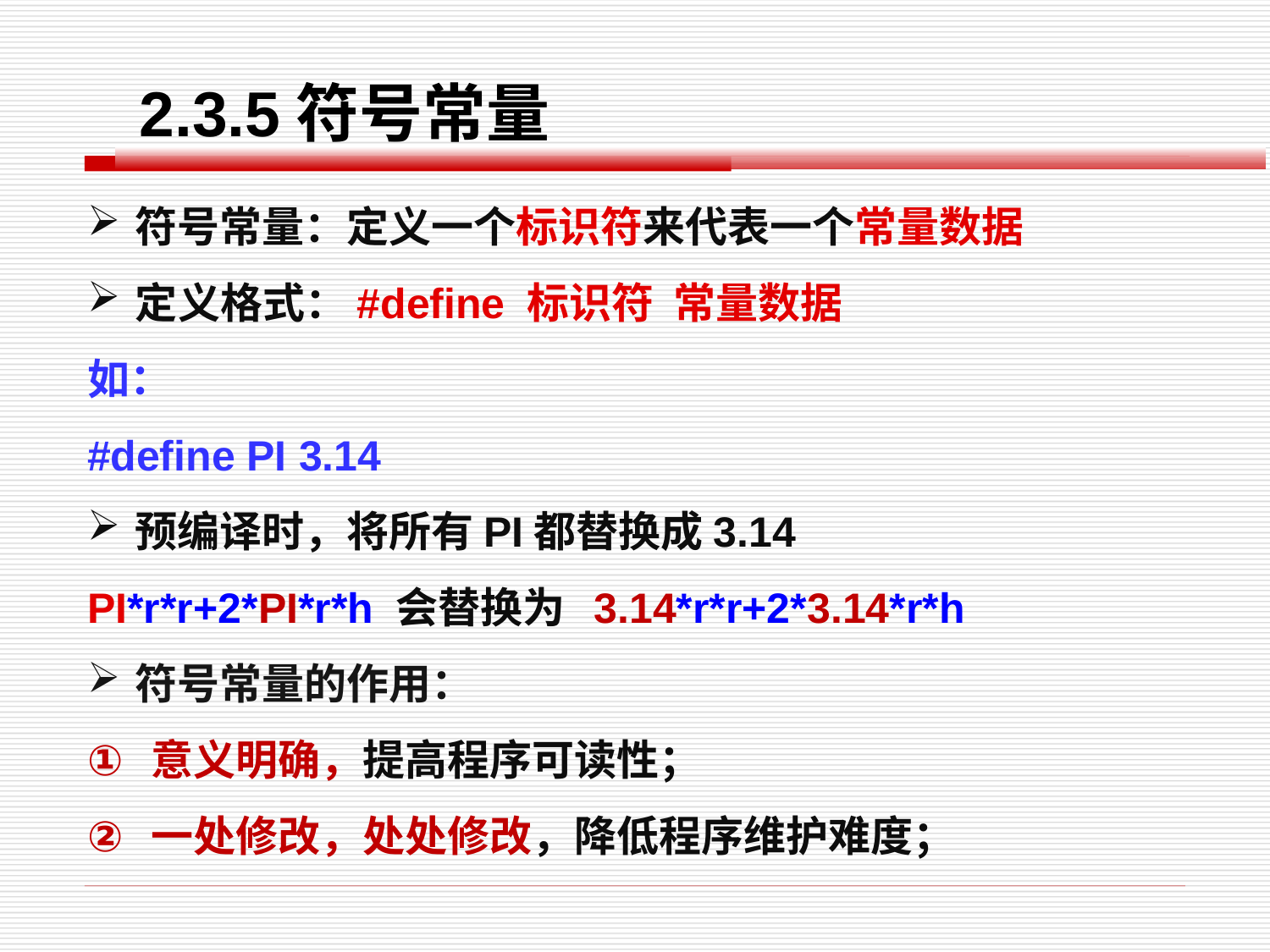

2.3.5符号常量

符号常量：定义一个标识符来代表一个常量数据
定义格式：#define 标识符  常量数据
如：
#define PI 3.14
预编译时，将所有PI都替换成3.14
PI*r*r+2*PI*r*h 会替换为  3.14*r*r+2*3.14*r*h
符号常量的作用：
意义明确，提高程序可读性；
一处修改，处处修改，降低程序维护难度；